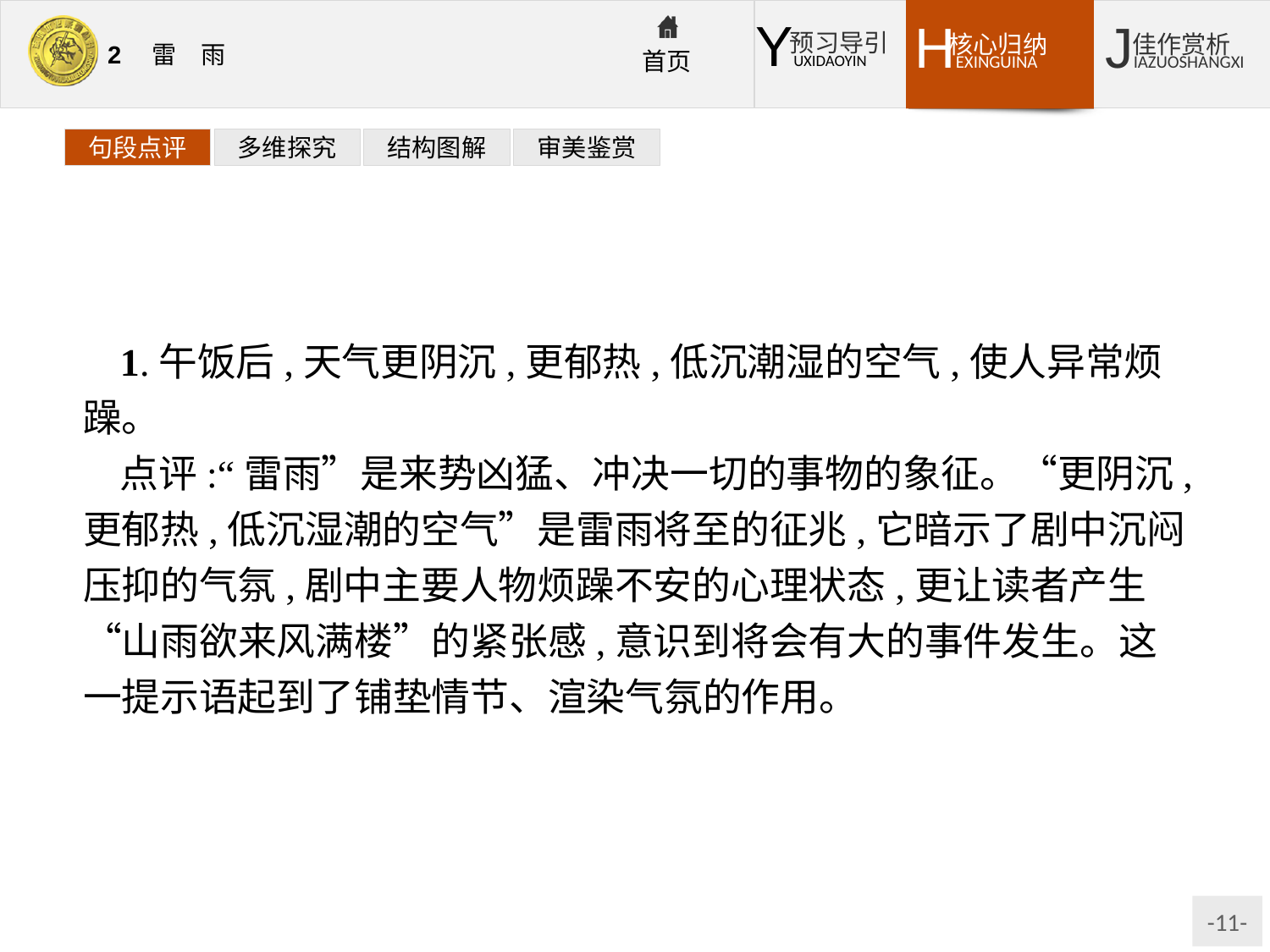

句段点评
多维探究
结构图解
审美鉴赏
1.午饭后,天气更阴沉,更郁热,低沉潮湿的空气,使人异常烦躁。
点评:“雷雨”是来势凶猛、冲决一切的事物的象征。“更阴沉,更郁热,低沉湿潮的空气”是雷雨将至的征兆,它暗示了剧中沉闷压抑的气氛,剧中主要人物烦躁不安的心理状态,更让读者产生“山雨欲来风满楼”的紧张感,意识到将会有大的事件发生。这一提示语起到了铺垫情节、渲染气氛的作用。